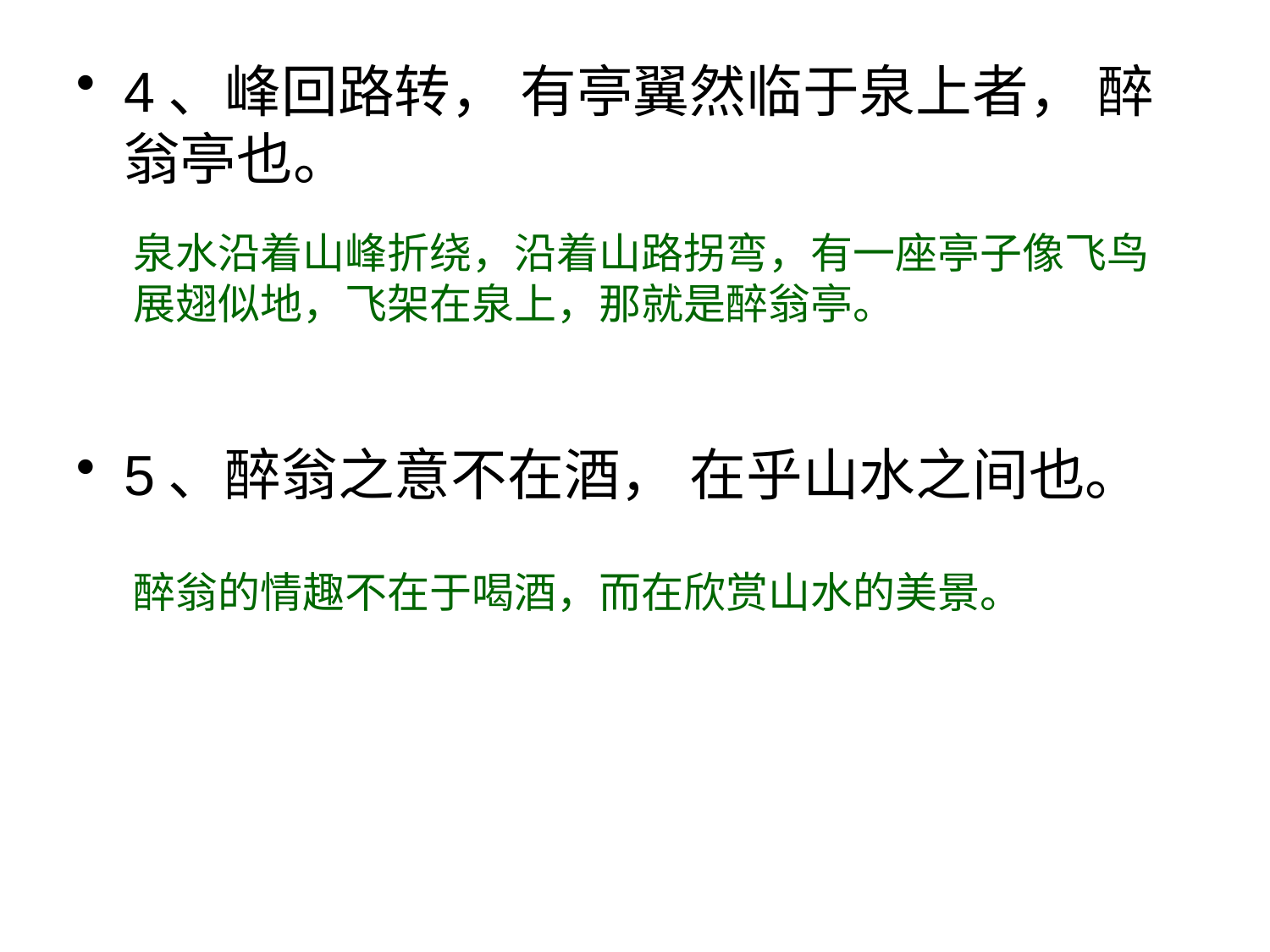

4、峰回路转， 有亭翼然临于泉上者， 醉翁亭也。

5、醉翁之意不在酒， 在乎山水之间也。
泉水沿着山峰折绕，沿着山路拐弯，有一座亭子像飞鸟展翅似地，飞架在泉上，那就是醉翁亭。
醉翁的情趣不在于喝酒，而在欣赏山水的美景。